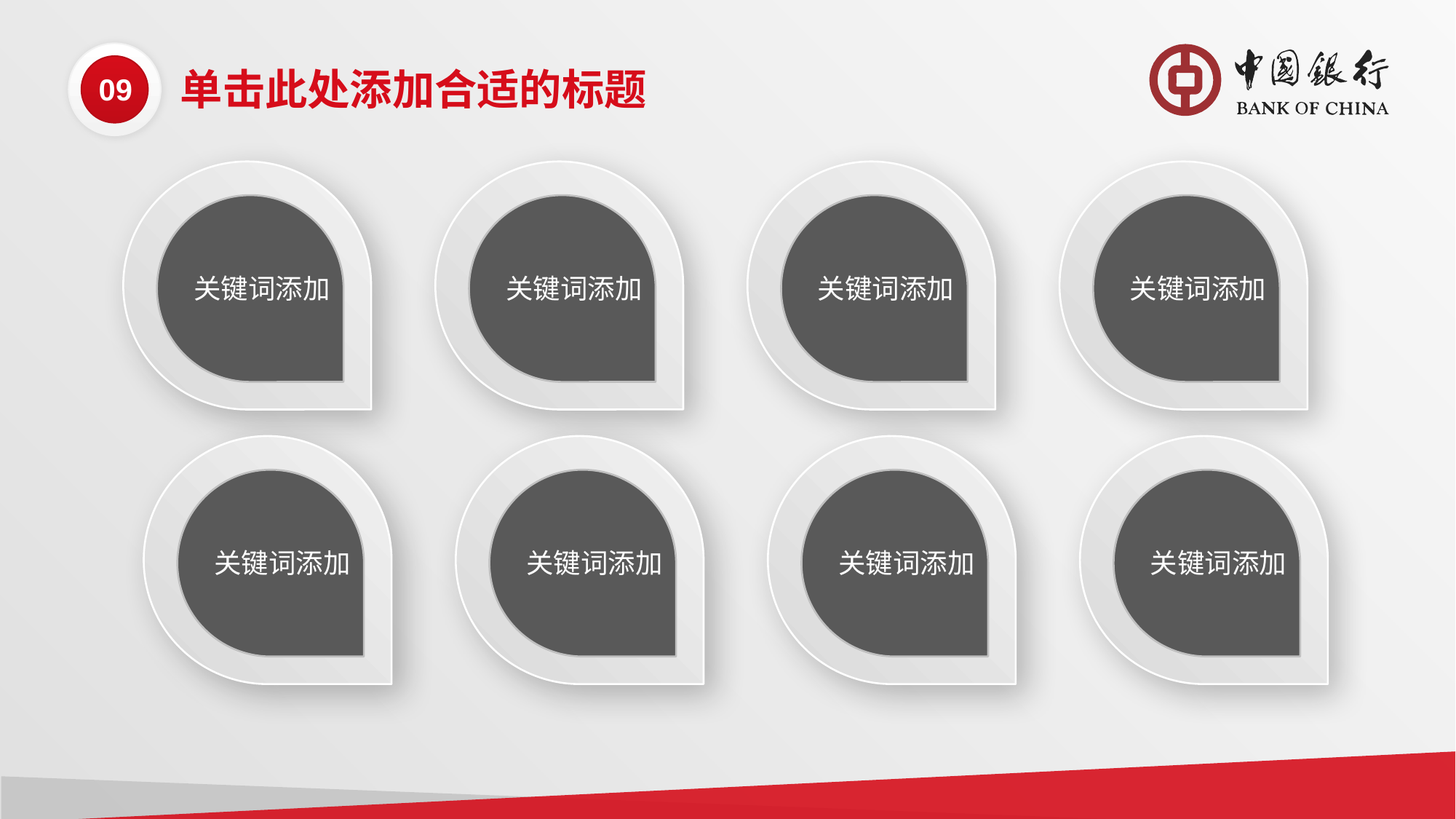

09
单击此处添加合适的标题

关键词添加

关键词添加

关键词添加

关键词添加

关键词添加

关键词添加

关键词添加

关键词添加